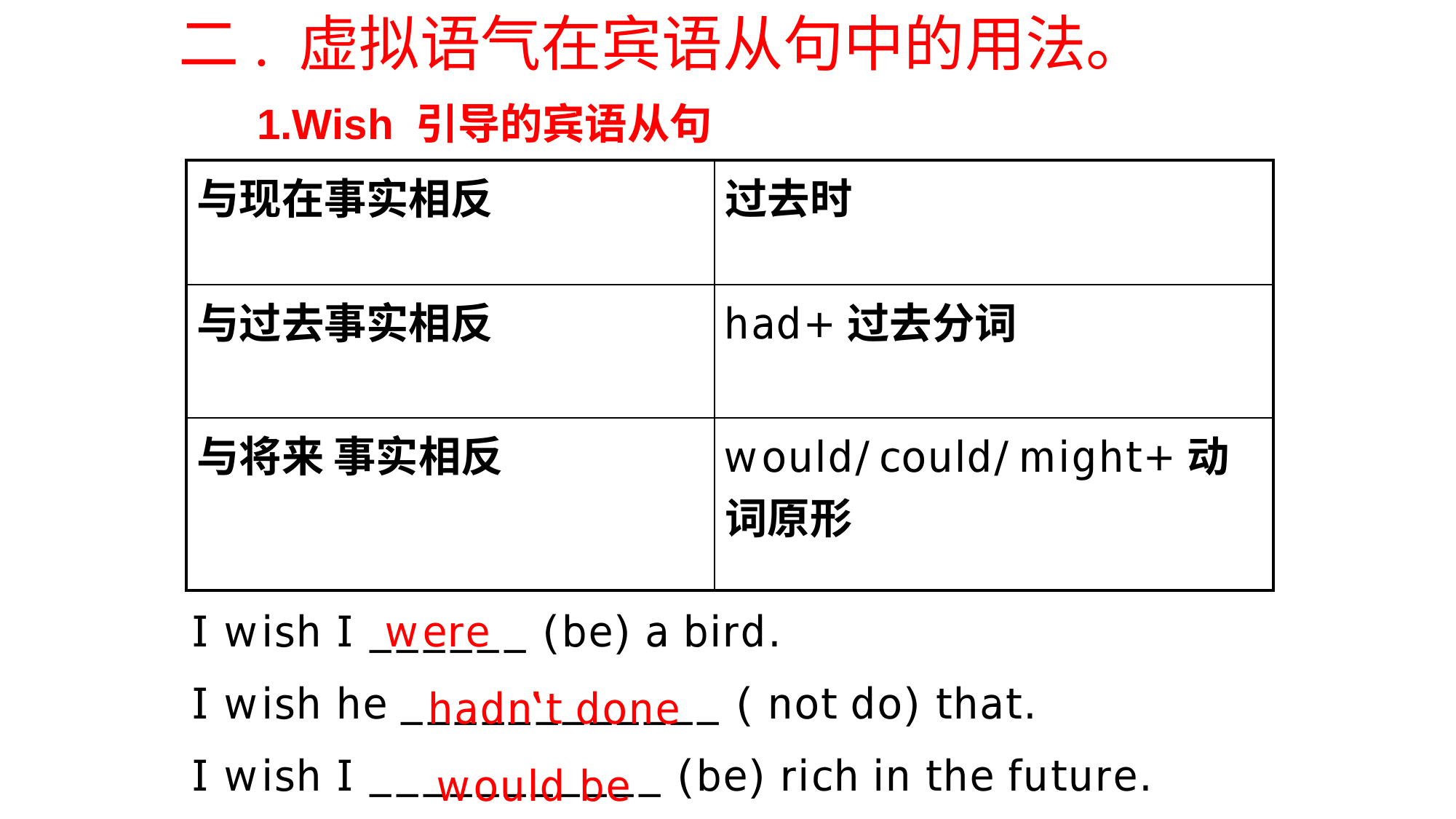

二. 虚拟语气在宾语从句中的用法。
1.Wish 引导的宾语从句

| 与现在事实相反 | 过去时 |
| --- | --- |
| 与过去事实相反 | had+过去分词 |
| 与将来 事实相反 | would/could/might+动词原形 |

I wish I ______ (be) a bird.
I wish he ____________ ( not do) that.
I wish I ___________ (be) rich in the future.
were
hadn‘t done
would be